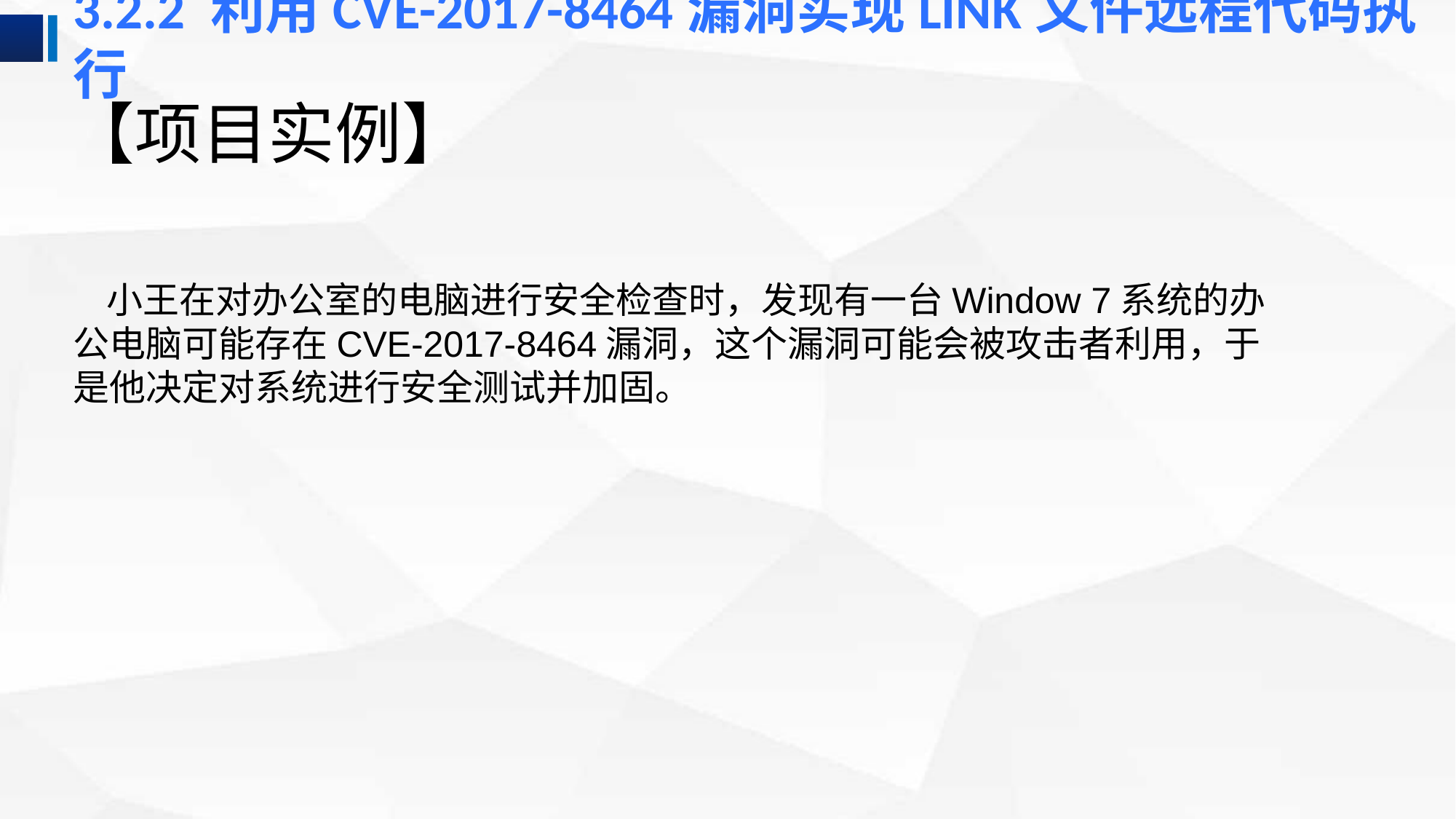

3.2.2 利用CVE-2017-8464漏洞实现LINK文件远程代码执行

# 【项目实例】
   小王在对办公室的电脑进行安全检查时，发现有一台Window 7系统的办公电脑可能存在CVE-2017-8464漏洞，这个漏洞可能会被攻击者利用，于是他决定对系统进行安全测试并加固。